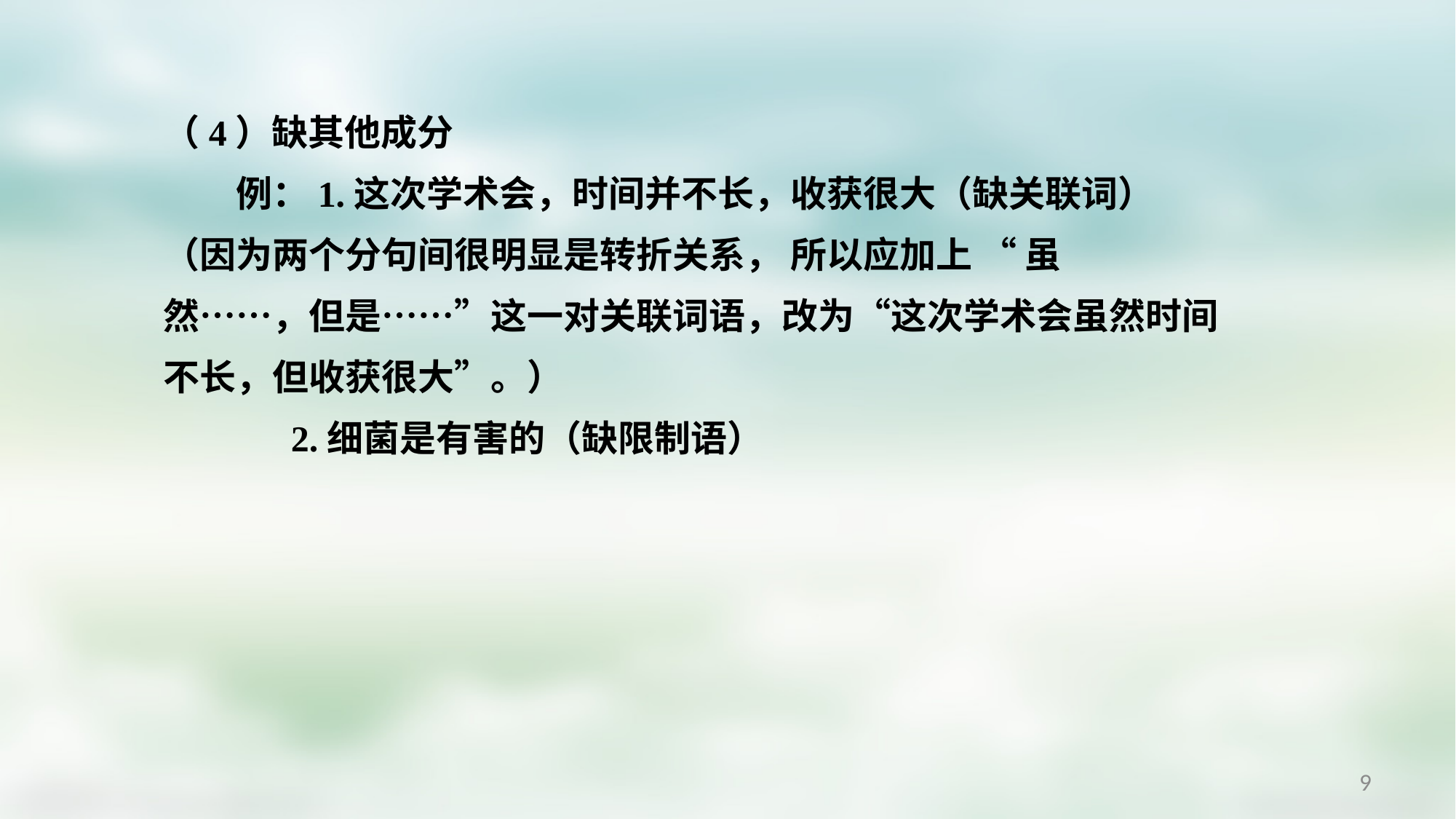

（4）缺其他成分
　　例：1.这次学术会，时间并不长，收获很大（缺关联词）
（因为两个分句间很明显是转折关系， 所以应加上 “ 虽
然……，但是……”这一对关联词语，改为“这次学术会虽然时间
不长，但收获很大”。）
              2.细菌是有害的（缺限制语）

9